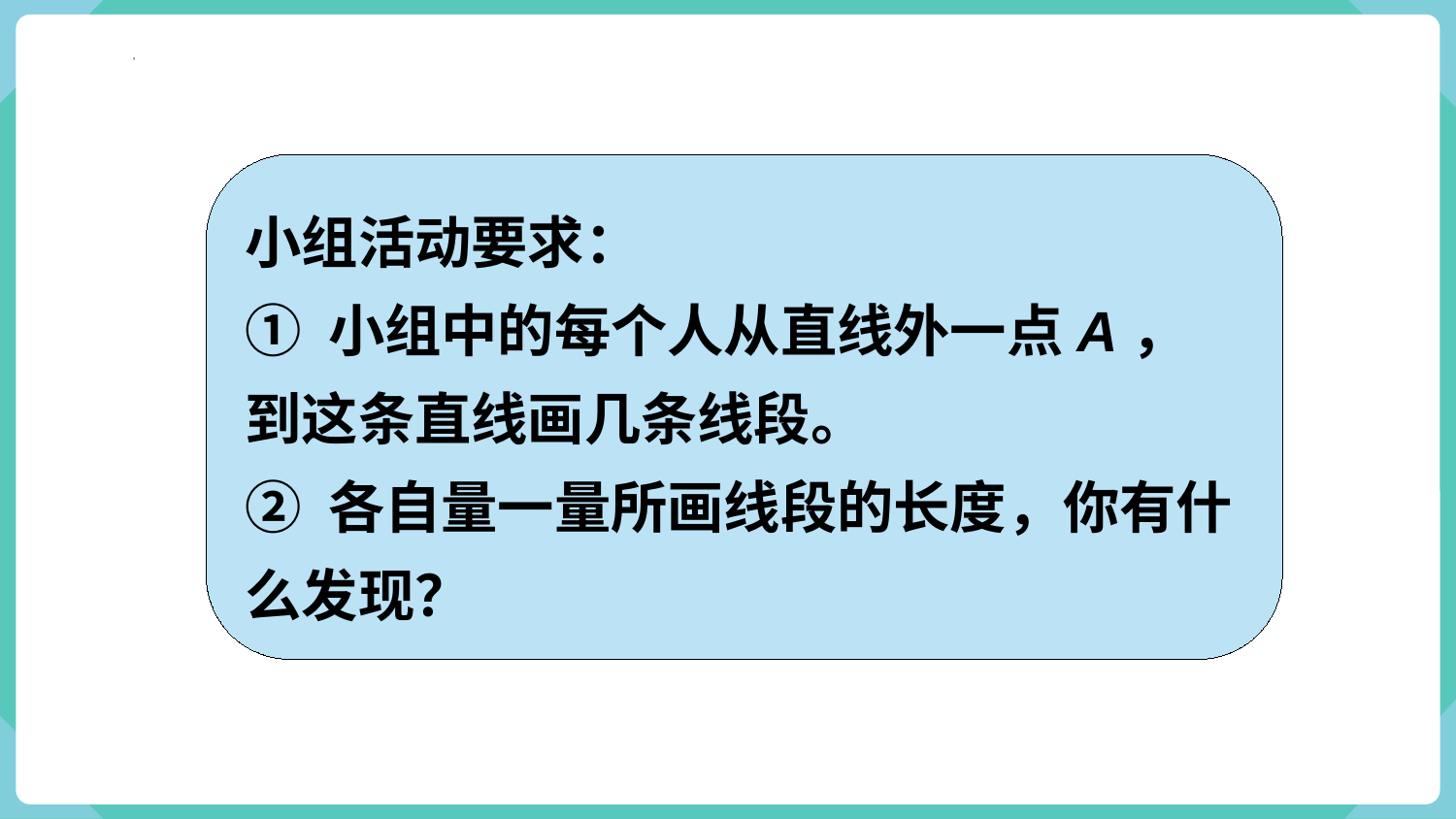

小组活动要求：
① 小组中的每个人从直线外一点A，到这条直线画几条线段。
② 各自量一量所画线段的长度，你有什么发现？